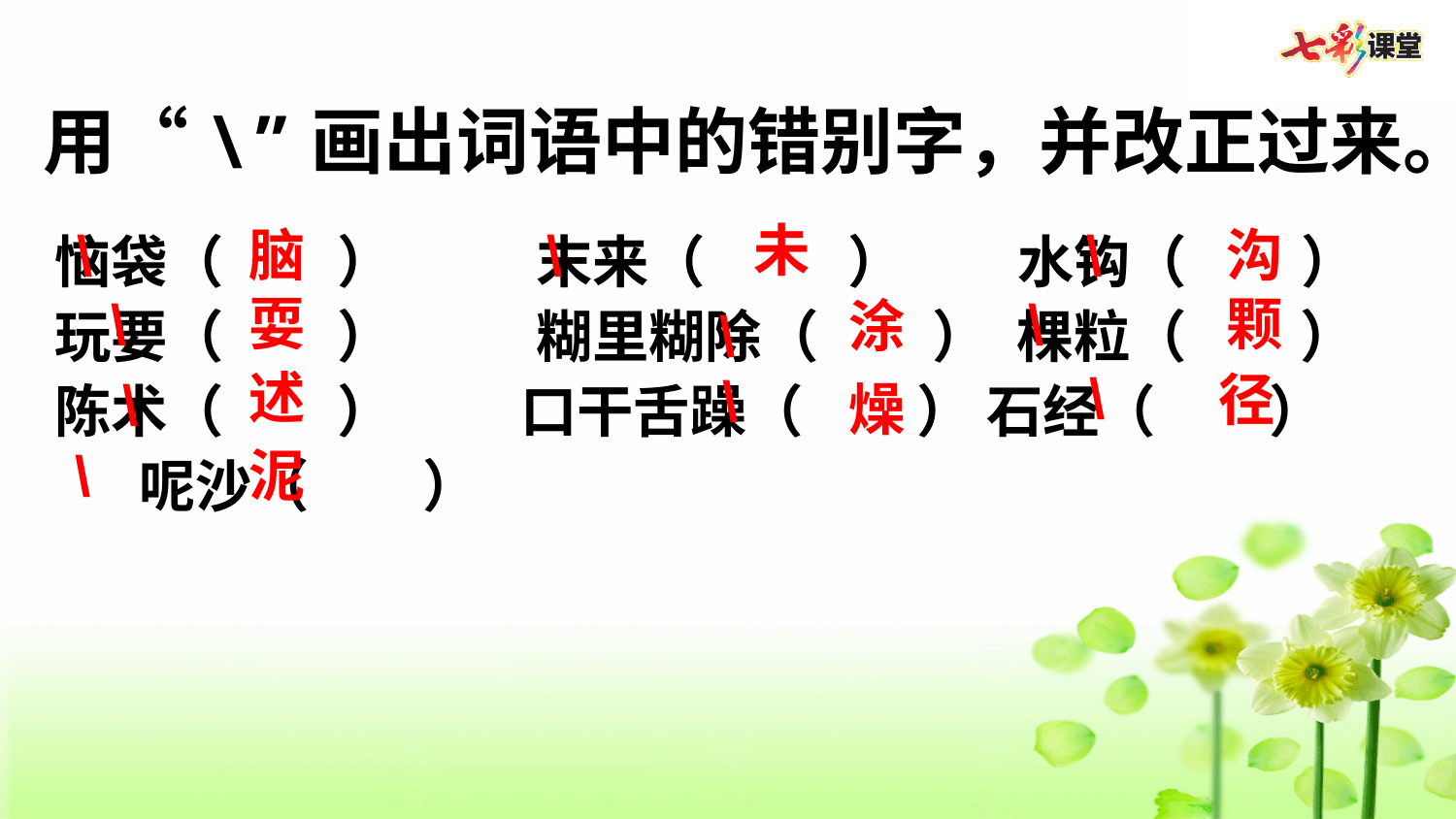

用“\”画出词语中的错别字，并改正过来。
未
恼袋（    ）     末来（     ）    水钩（    ） 玩要（    ）     糊里糊除（    ） 棵粒（    ） 陈术（    ）     口干舌躁（    ） 石经（    ）     呢沙（    ）

\
脑
\
\
沟
\
耍
\
颗
涂
\
\
述
径
\
\
燥
\
泥